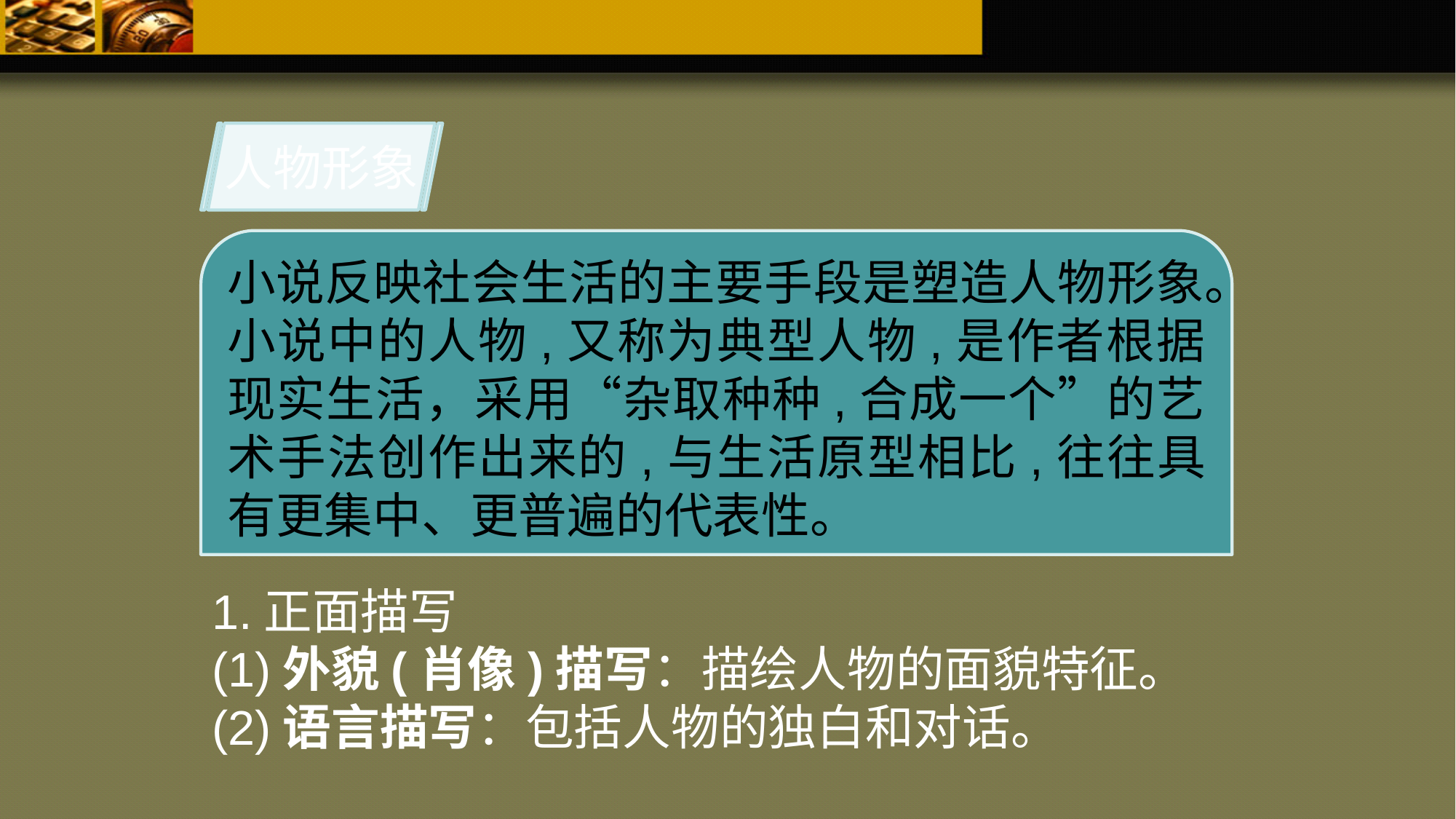

人物形象

小说反映社会生活的主要手段是塑造人物形象。小说中的人物,又称为典型人物,是作者根据现实生活，采用“杂取种种,合成一个”的艺术手法创作出来的,与生活原型相比,往往具有更集中、更普遍的代表性。
1.正面描写
(1)外貌(肖像)描写：描绘人物的面貌特征。
(2)语言描写：包括人物的独白和对话。